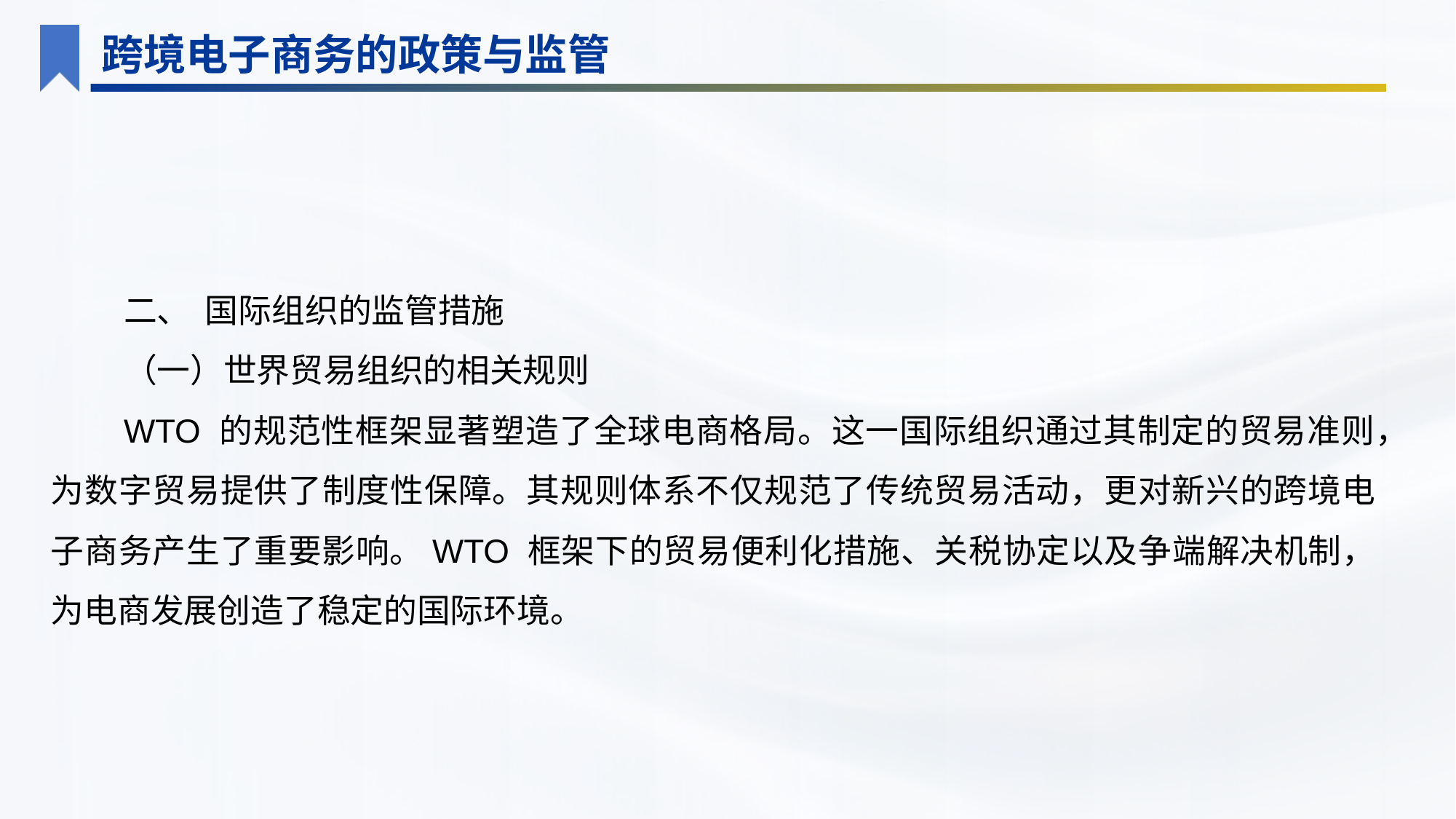

跨境电子商务的政策与监管
二、  国际组织的监管措施
（一）世界贸易组织的相关规则
WTO 的规范性框架显著塑造了全球电商格局。这一国际组织通过其制定的贸易准则，为数字贸易提供了制度性保障。其规则体系不仅规范了传统贸易活动，更对新兴的跨境电子商务产生了重要影响。WTO 框架下的贸易便利化措施、关税协定以及争端解决机制，为电商发展创造了稳定的国际环境。